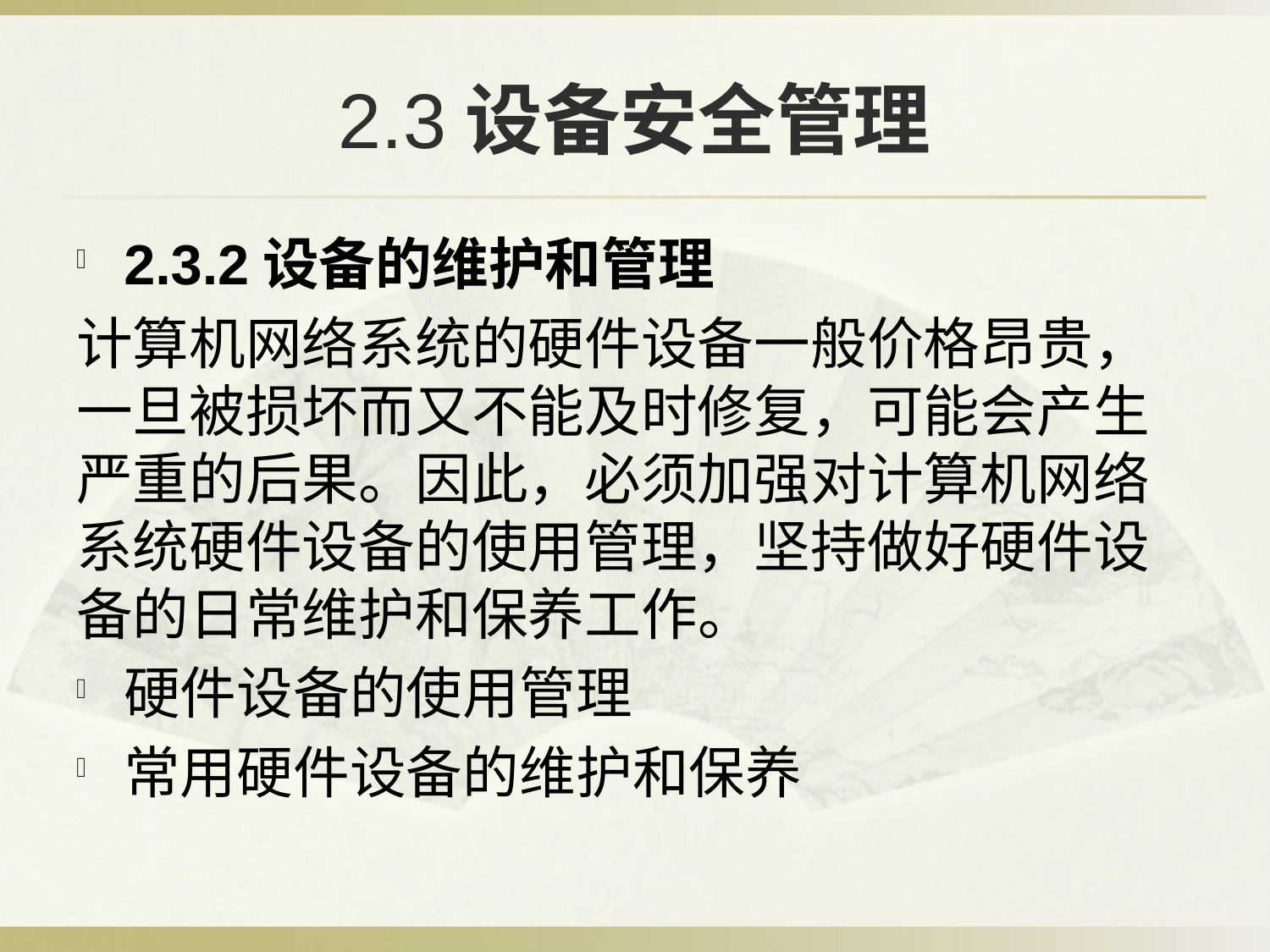

# 2.3设备安全管理
2.3.2设备的维护和管理
计算机网络系统的硬件设备一般价格昂贵，一旦被损坏而又不能及时修复，可能会产生严重的后果。因此，必须加强对计算机网络系统硬件设备的使用管理，坚持做好硬件设备的日常维护和保养工作。
硬件设备的使用管理
常用硬件设备的维护和保养